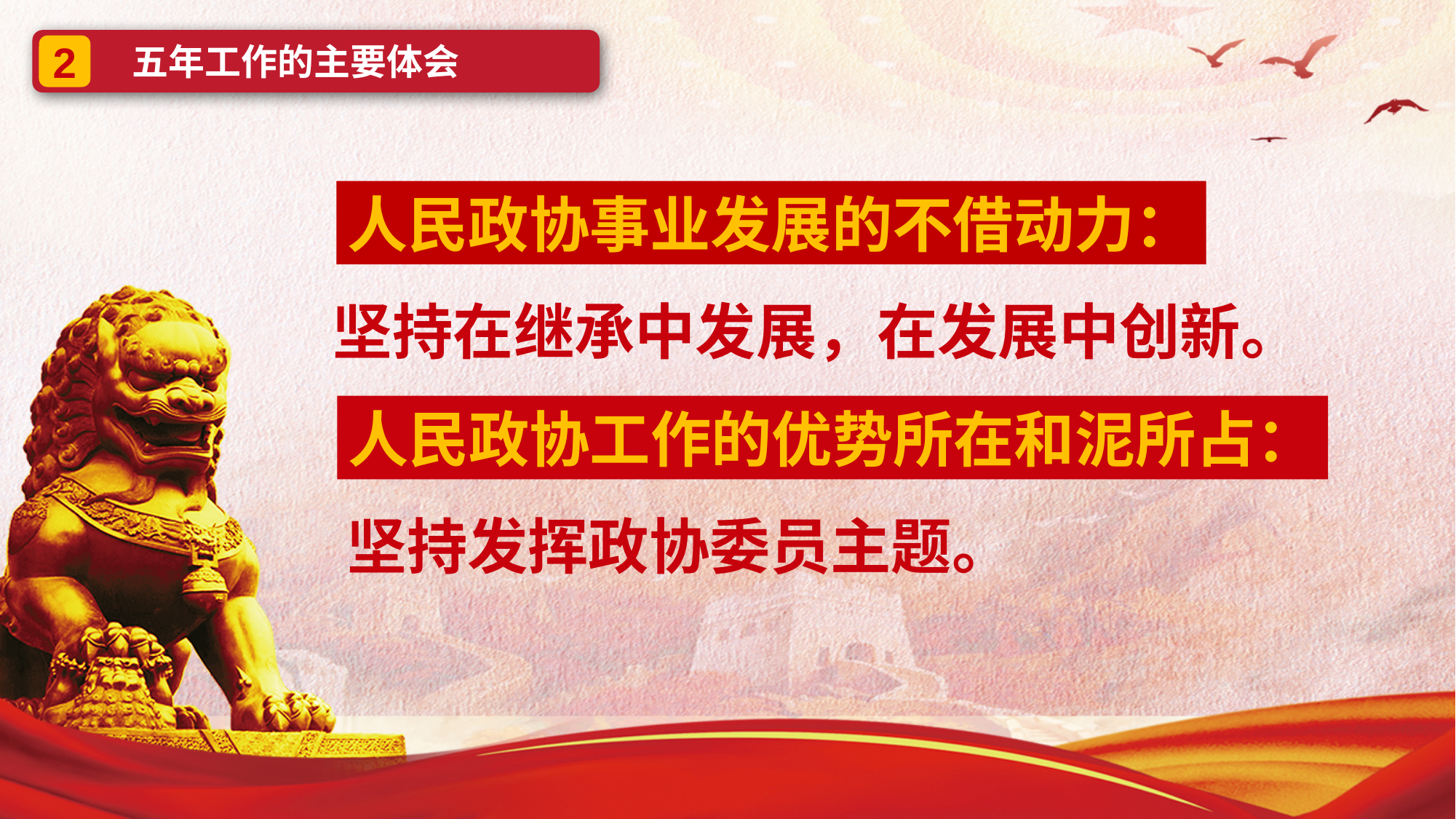

五年工作的主要体会
2
人民政协事业发展的不借动力：
坚持在继承中发展，在发展中创新。
人民政协工作的优势所在和泥所占：
坚持发挥政协委员主题。